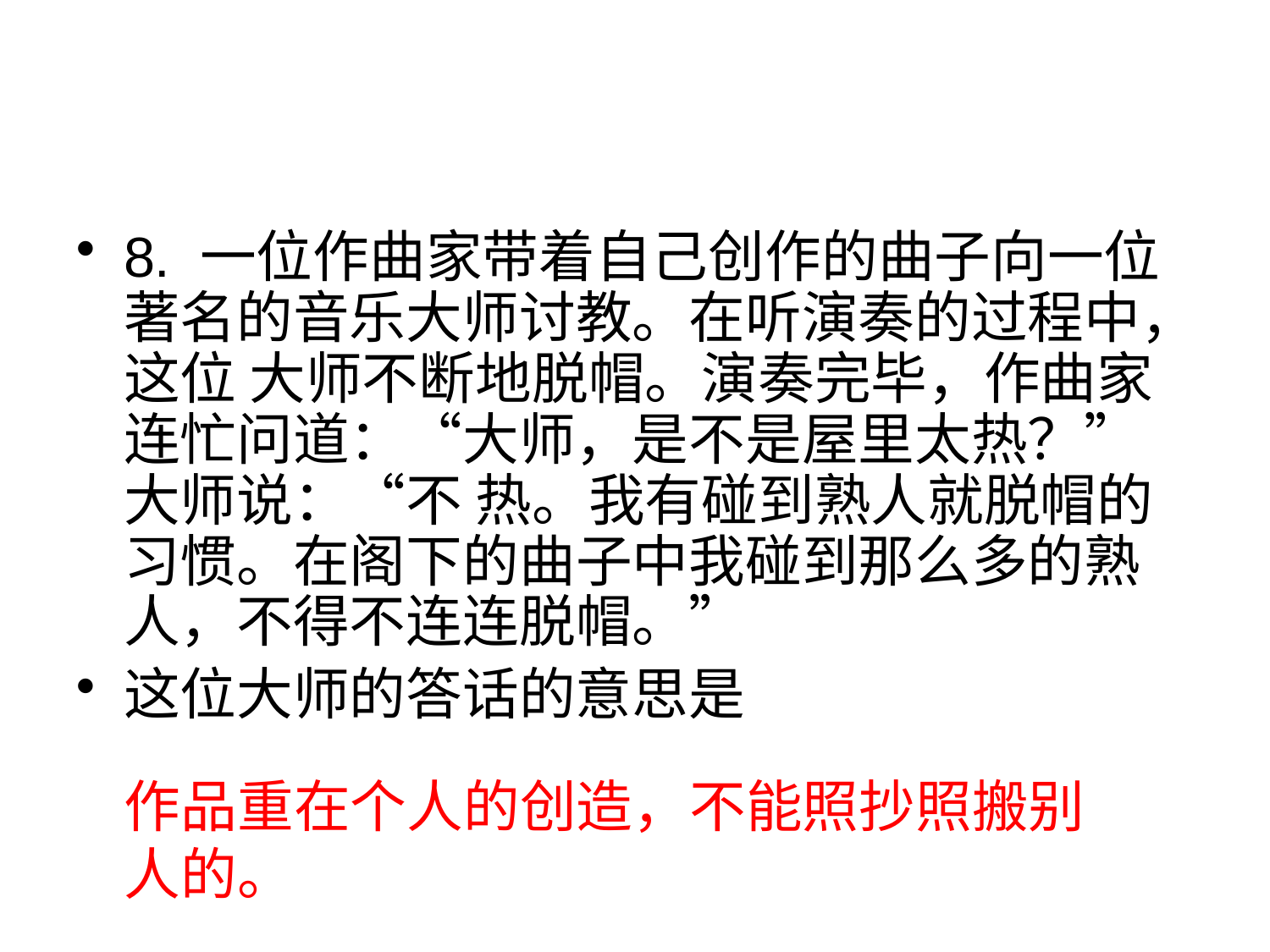

#
8. 一位作曲家带着自己创作的曲子向一位著名的音乐大师讨教。在听演奏的过程中，这位 大师不断地脱帽。演奏完毕，作曲家连忙问道：“大师，是不是屋里太热？”大师说：“不 热。我有碰到熟人就脱帽的习惯。在阁下的曲子中我碰到那么多的熟人，不得不连连脱帽。”
这位大师的答话的意思是
作品重在个人的创造，不能照抄照搬别人的。